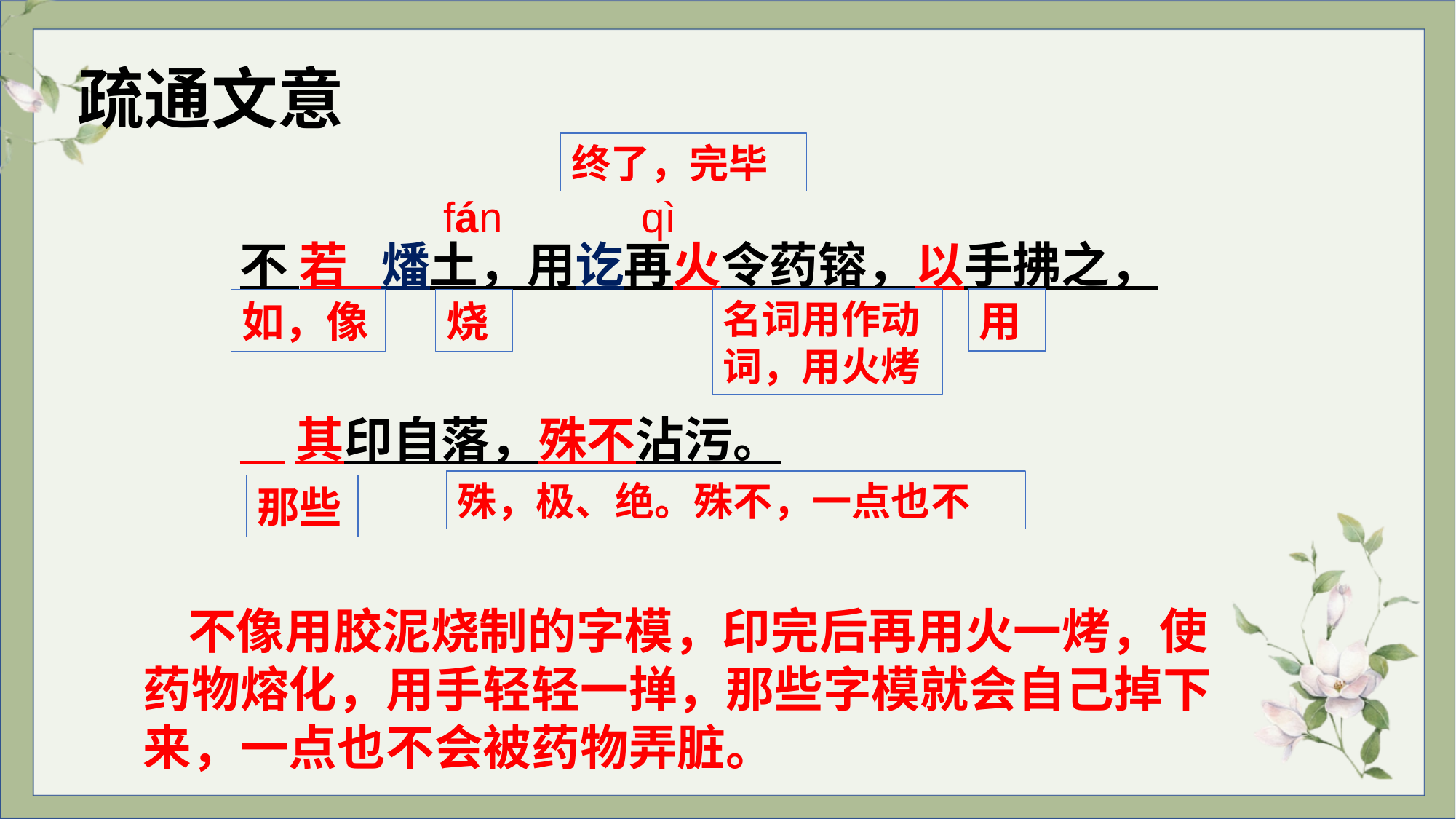

疏通文意
终了，完毕
fán
qì
不 若   燔土，用讫再火令药镕，以手拂之，

    其印自落，殊不沾污。
名词用作动词，用火烤
用
如，像
烧
殊，极、绝。殊不，一点也不
那些
   不像用胶泥烧制的字模，印完后再用火一烤，使药物熔化，用手轻轻一掸，那些字模就会自己掉下来，一点也不会被药物弄脏。